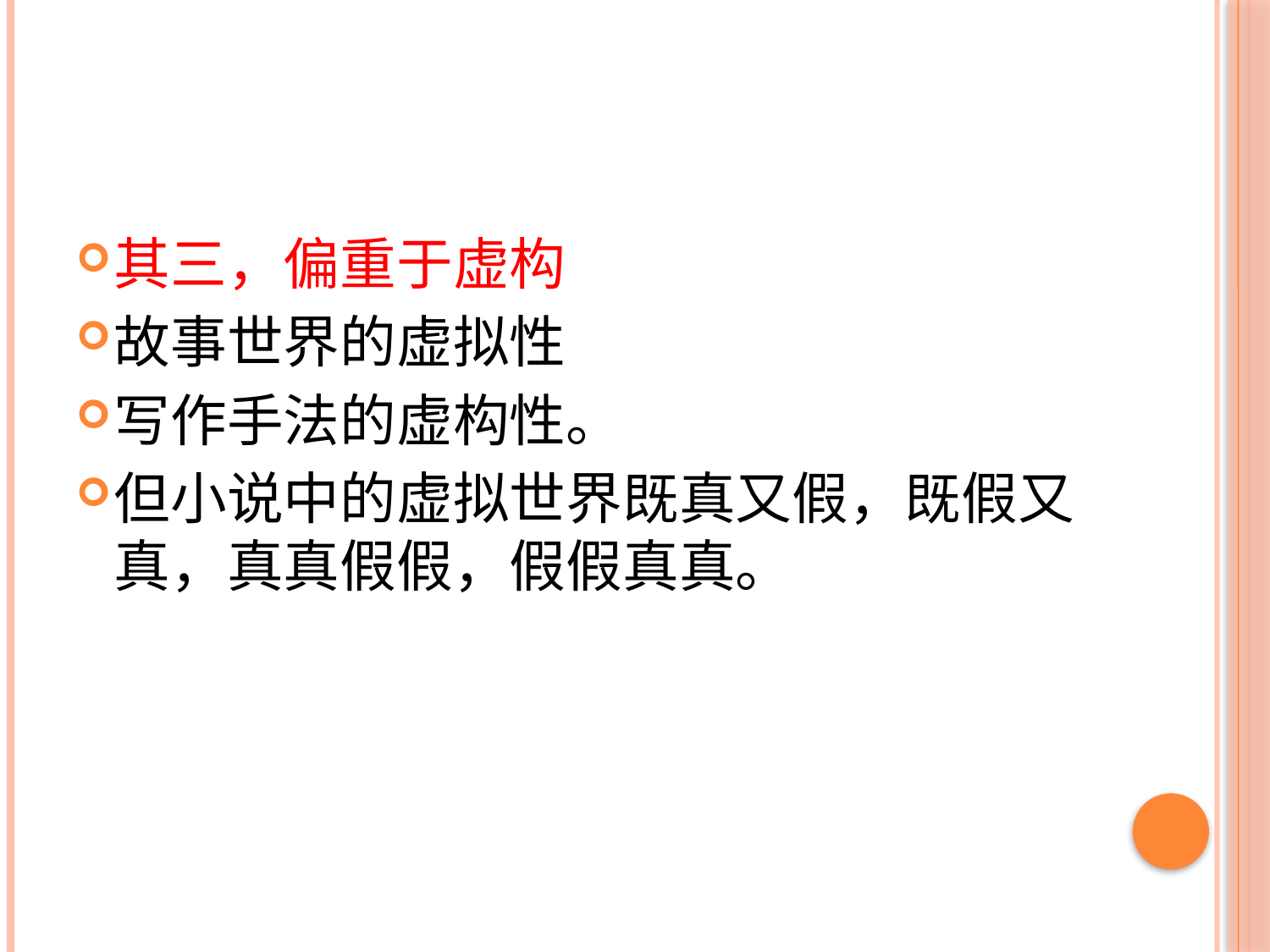

#
其三，偏重于虚构
故事世界的虚拟性
写作手法的虚构性。
但小说中的虚拟世界既真又假，既假又真，真真假假，假假真真。